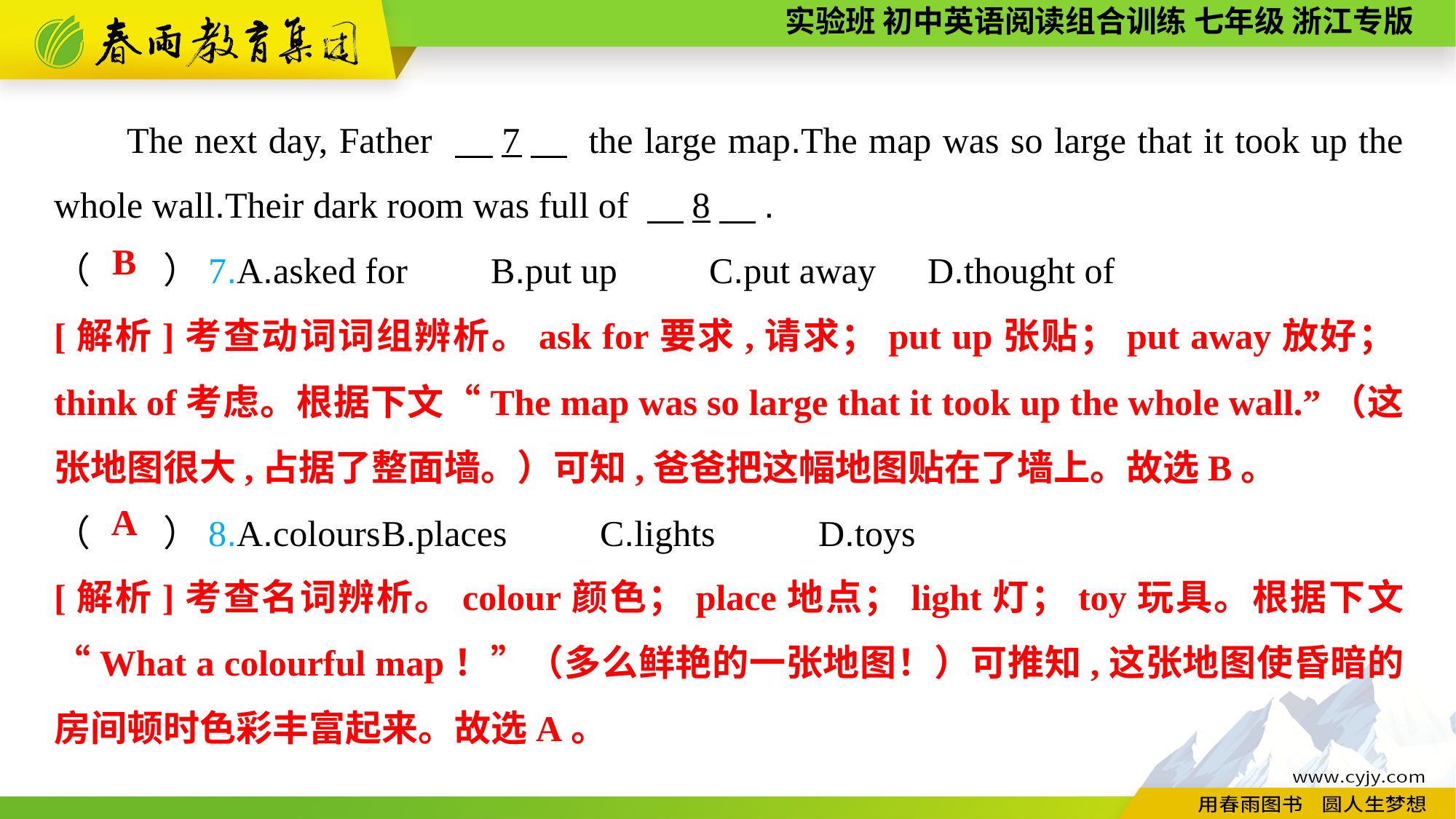

The next day, Father 　7　 the large map.The map was so large that it took up the whole wall.Their dark room was full of 　8　.
（　　）7.A.asked for	B.put up	C.put away	D.thought of

（　　）8.A.colours	B.places	C.lights	D.toys
B
[解析]考查动词词组辨析。ask for要求,请求；put up张贴；put away放好；think of考虑。根据下文“The map was so large that it took up the whole wall.”（这张地图很大,占据了整面墙。）可知,爸爸把这幅地图贴在了墙上。故选B。
A
[解析]考查名词辨析。colour颜色；place地点；light灯；toy玩具。根据下文“What a colourful map！”（多么鲜艳的一张地图！）可推知,这张地图使昏暗的房间顿时色彩丰富起来。故选A。